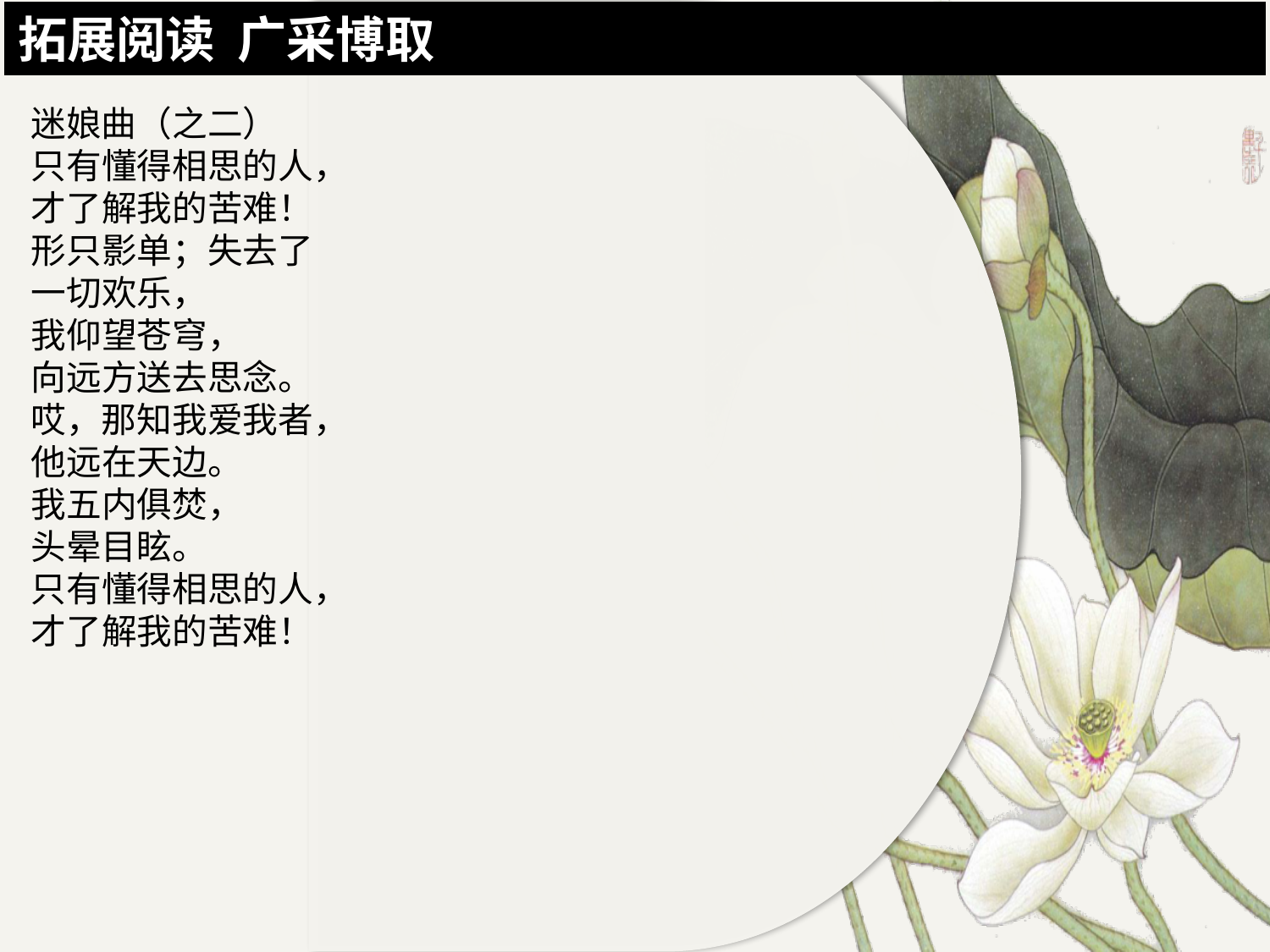

拓展阅读  广采博取
迷娘曲（之二）
只有懂得相思的人，
才了解我的苦难！
形只影单；失去了
一切欢乐，
我仰望苍穹，
向远方送去思念。
哎，那知我爱我者，
他远在天边。
我五内俱焚，
头晕目眩。
只有懂得相思的人，
才了解我的苦难！